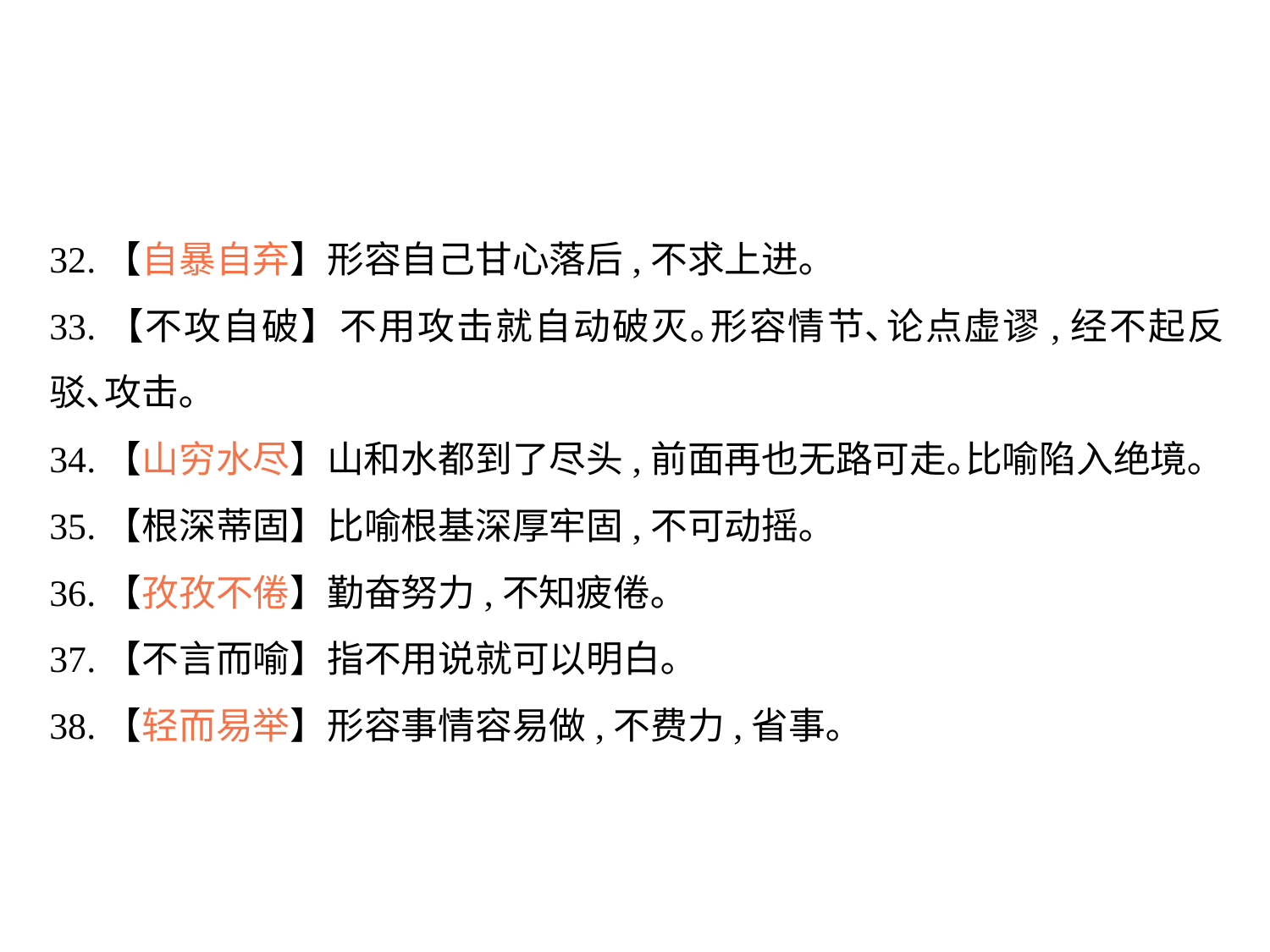

32.【自暴自弃】形容自己甘心落后,不求上进｡
33.【不攻自破】不用攻击就自动破灭｡形容情节､论点虚谬,经不起反驳､攻击｡
34.【山穷水尽】山和水都到了尽头,前面再也无路可走｡比喻陷入绝境｡
35.【根深蒂固】比喻根基深厚牢固,不可动摇｡
36.【孜孜不倦】勤奋努力,不知疲倦｡
37.【不言而喻】指不用说就可以明白｡
38.【轻而易举】形容事情容易做,不费力,省事｡